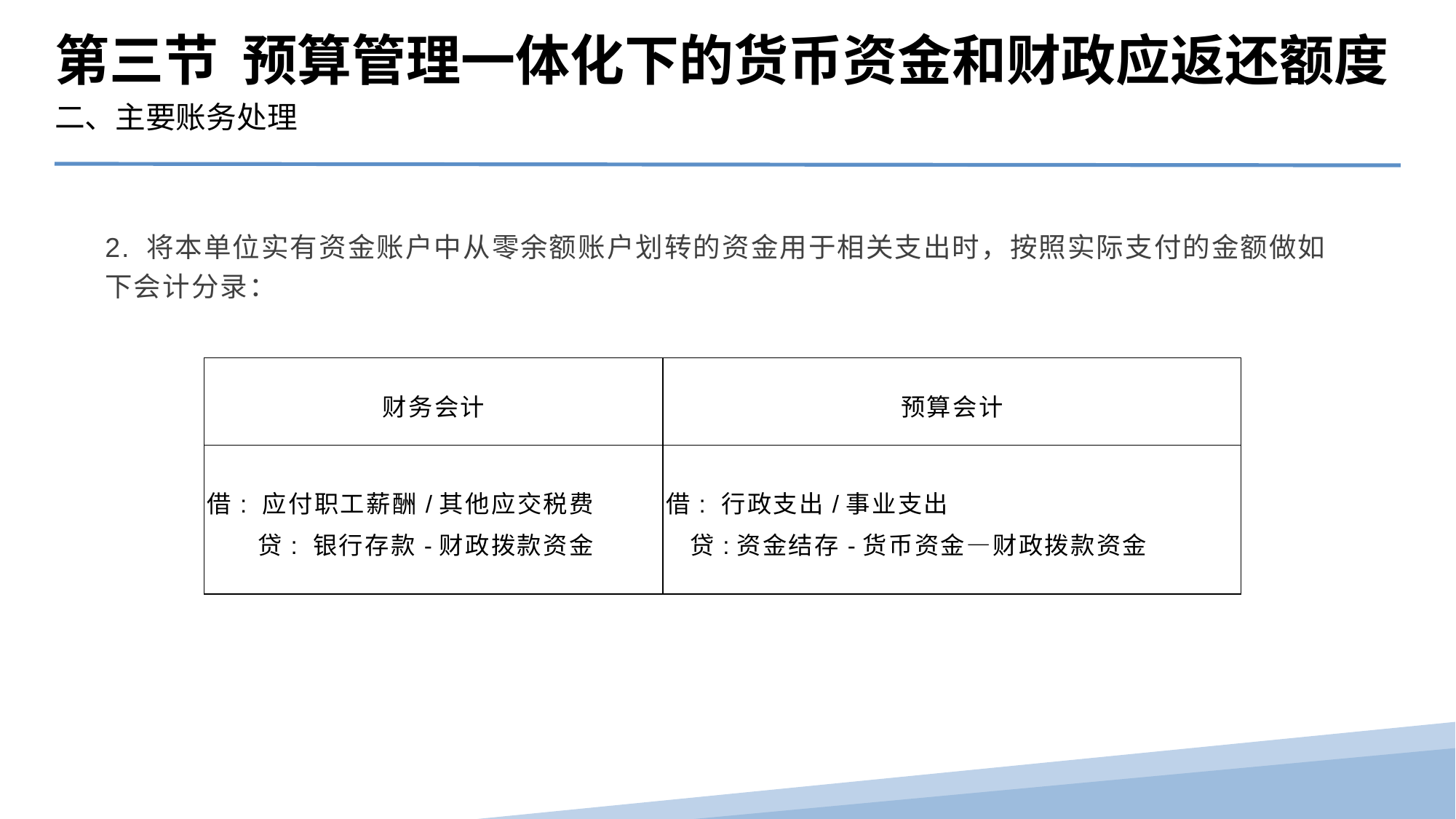

第三节  预算管理一体化下的货币资金和财政应返还额度
二、主要账务处理
2. 将本单位实有资金账户中从零余额账户划转的资金用于相关支出时，按照实际支付的金额做如下会计分录：
| 财务会计 | 预算会计 |
| --- | --- |
| 借: 应付职工薪酬/其他应交税费 贷: 银行存款-财政拨款资金 | 借: 行政支出/事业支出 贷:资金结存-货币资金—财政拨款资金 |